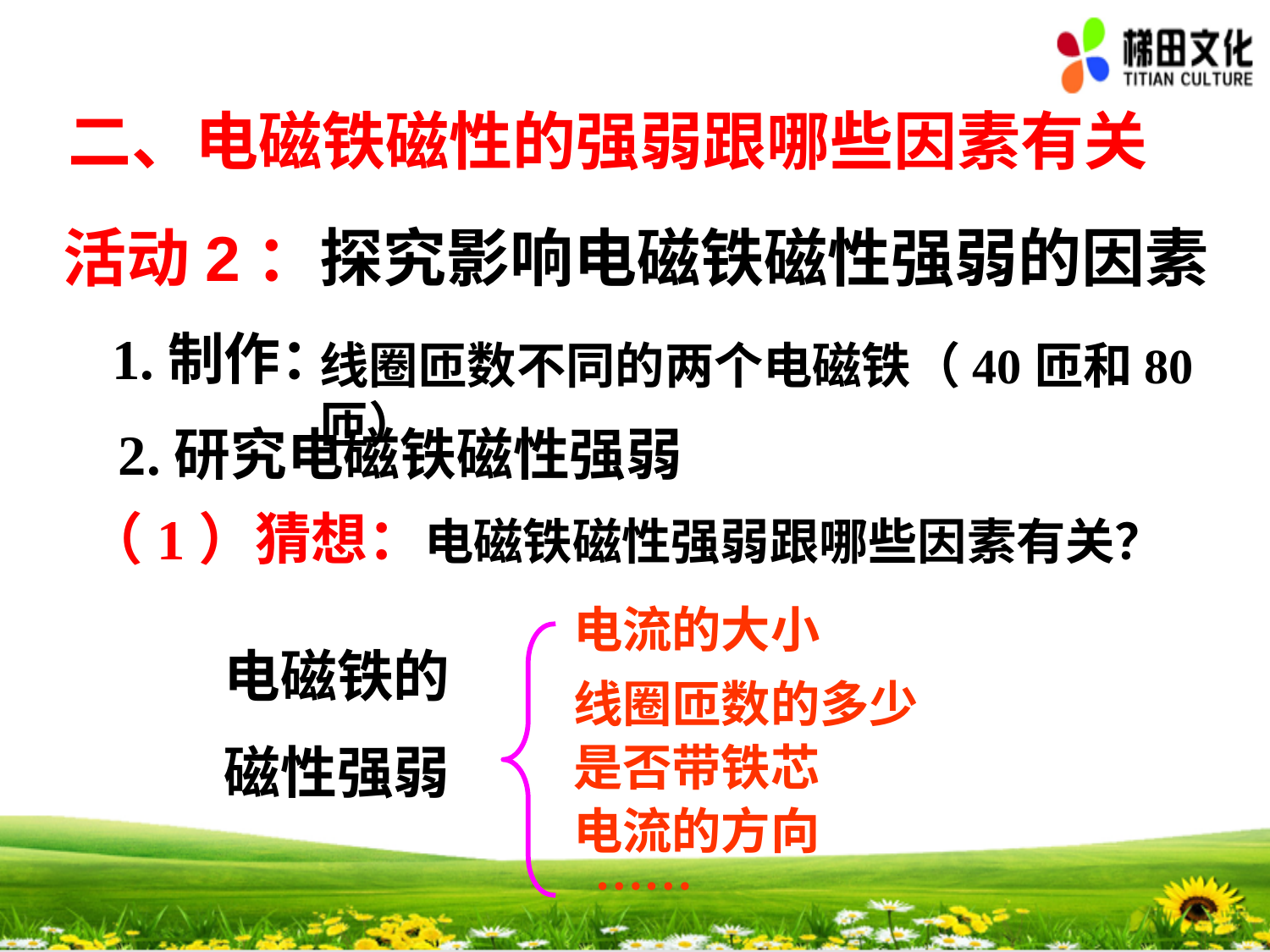

二、电磁铁磁性的强弱跟哪些因素有关
活动2：探究影响电磁铁磁性强弱的因素
1.制作：
线圈匝数不同的两个电磁铁（40匝和80匝）
2.研究电磁铁磁性强弱
（1）猜想：电磁铁磁性强弱跟哪些因素有关？
电流的大小

电磁铁的
磁性强弱
线圈匝数的多少
是否带铁芯
电流的方向
……